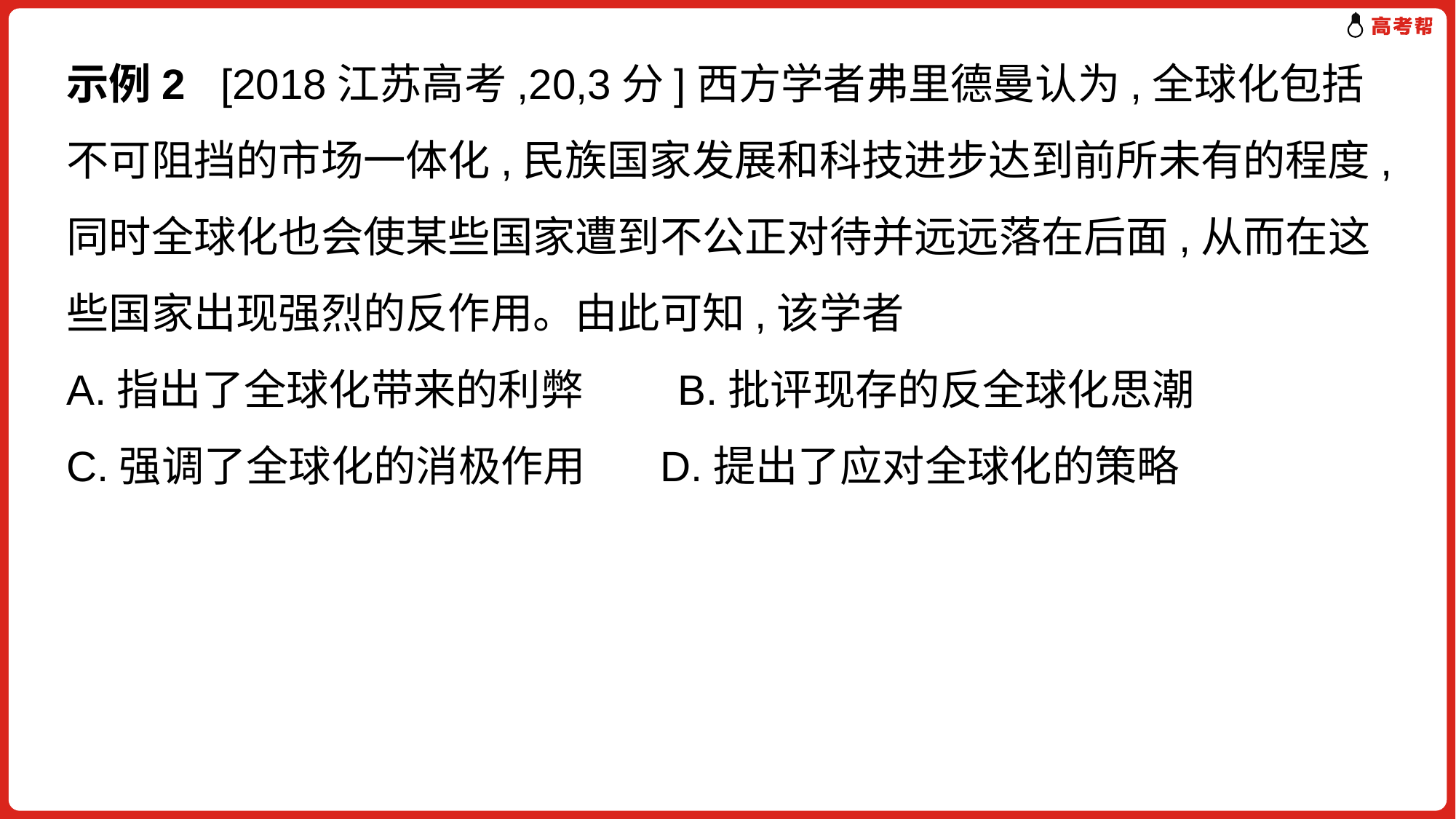

示例2   [2018江苏高考,20,3分]西方学者弗里德曼认为,全球化包括不可阻挡的市场一体化,民族国家发展和科技进步达到前所未有的程度,同时全球化也会使某些国家遭到不公正对待并远远落在后面,从而在这些国家出现强烈的反作用。由此可知,该学者
A.指出了全球化带来的利弊　　B.批评现存的反全球化思潮
C.强调了全球化的消极作用	    D.提出了应对全球化的策略